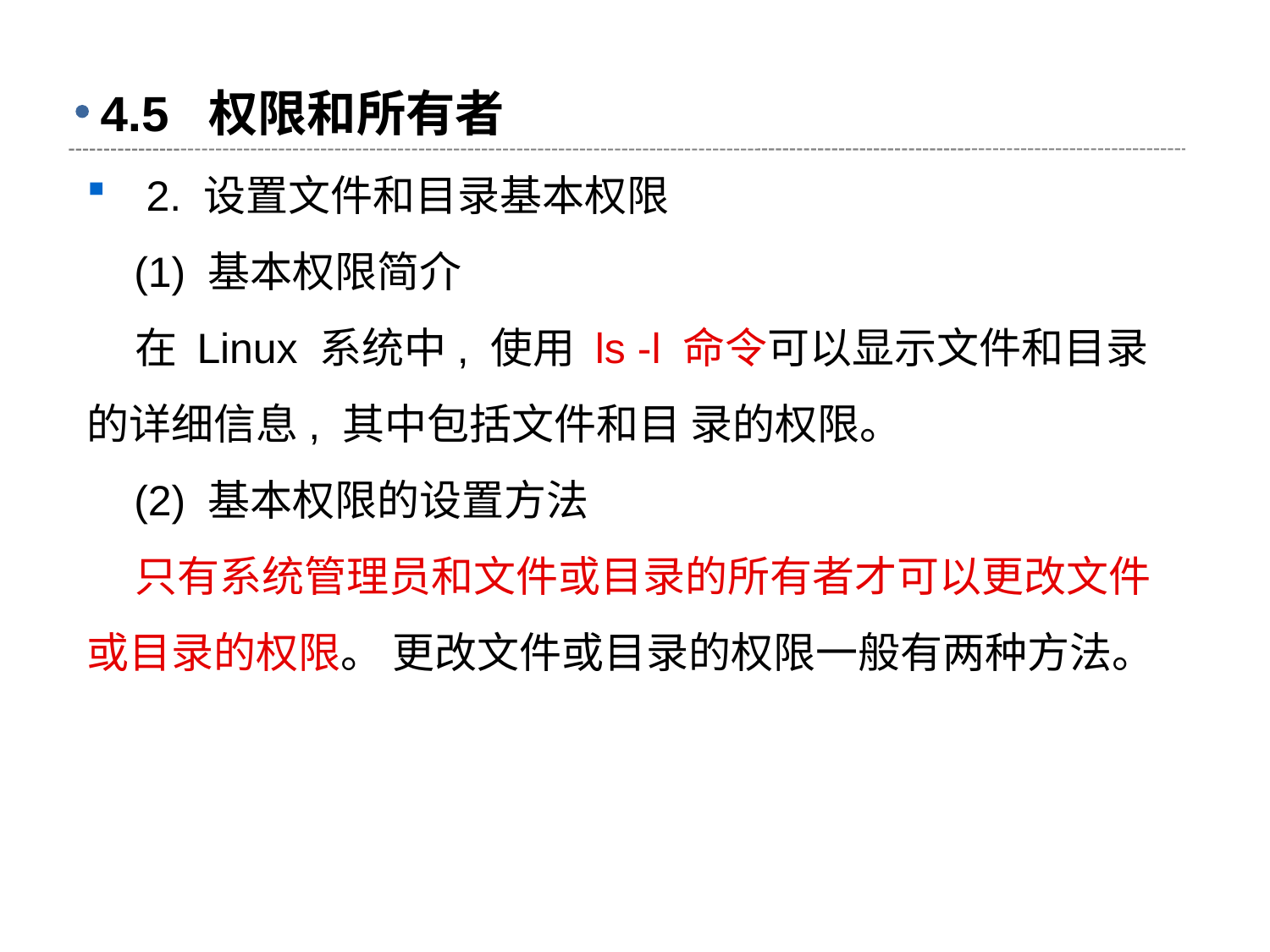

# 4.5  权限和所有者
 2. 设置文件和目录基本权限
    (1) 基本权限简介
    在 Linux 系统中, 使用 ls -l 命令可以显示文件和目录的详细信息, 其中包括文件和目 录的权限。
    (2) 基本权限的设置方法
    只有系统管理员和文件或目录的所有者才可以更改文件或目录的权限。 更改文件或目录的权限一般有两种方法。